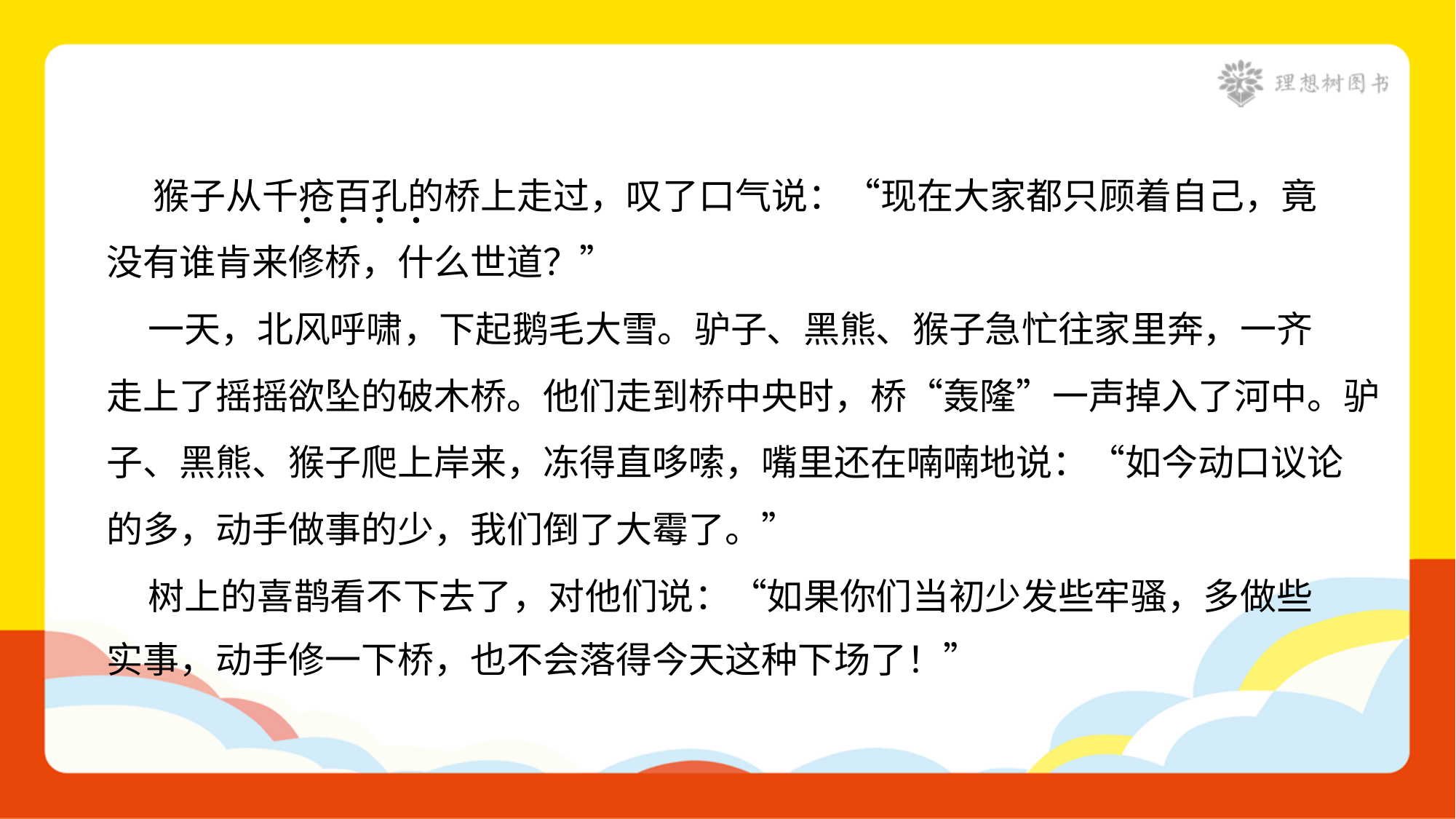

猴子从千疮百孔的桥上走过，叹了口气说：“现在大家都只顾着自己，竟
没有谁肯来修桥，什么世道？”
    一天，北风呼啸，下起鹅毛大雪。驴子、黑熊、猴子急忙往家里奔，一齐
走上了摇摇欲坠的破木桥。他们走到桥中央时，桥“轰隆”一声掉入了河中。驴
子、黑熊、猴子爬上岸来，冻得直哆嗦，嘴里还在喃喃地说：“如今动口议论
的多，动手做事的少，我们倒了大霉了。”
    树上的喜鹊看不下去了，对他们说：“如果你们当初少发些牢骚，多做些
实事，动手修一下桥，也不会落得今天这种下场了！”